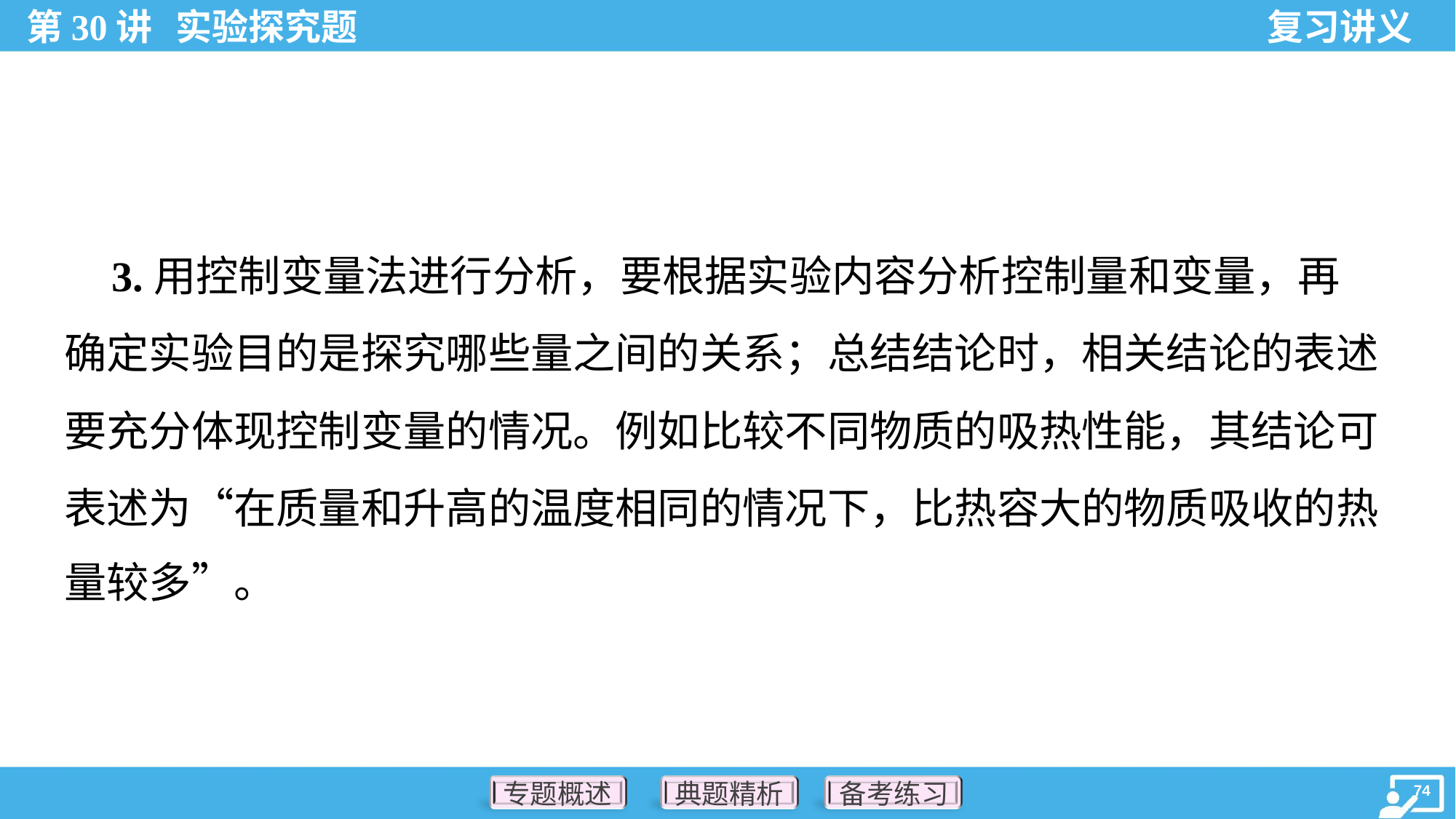

3.用控制变量法进行分析，要根据实验内容分析控制量和变量，再
确定实验目的是探究哪些量之间的关系；总结结论时，相关结论的表述
要充分体现控制变量的情况。例如比较不同物质的吸热性能，其结论可
表述为“在质量和升高的温度相同的情况下，比热容大的物质吸收的热
量较多”。